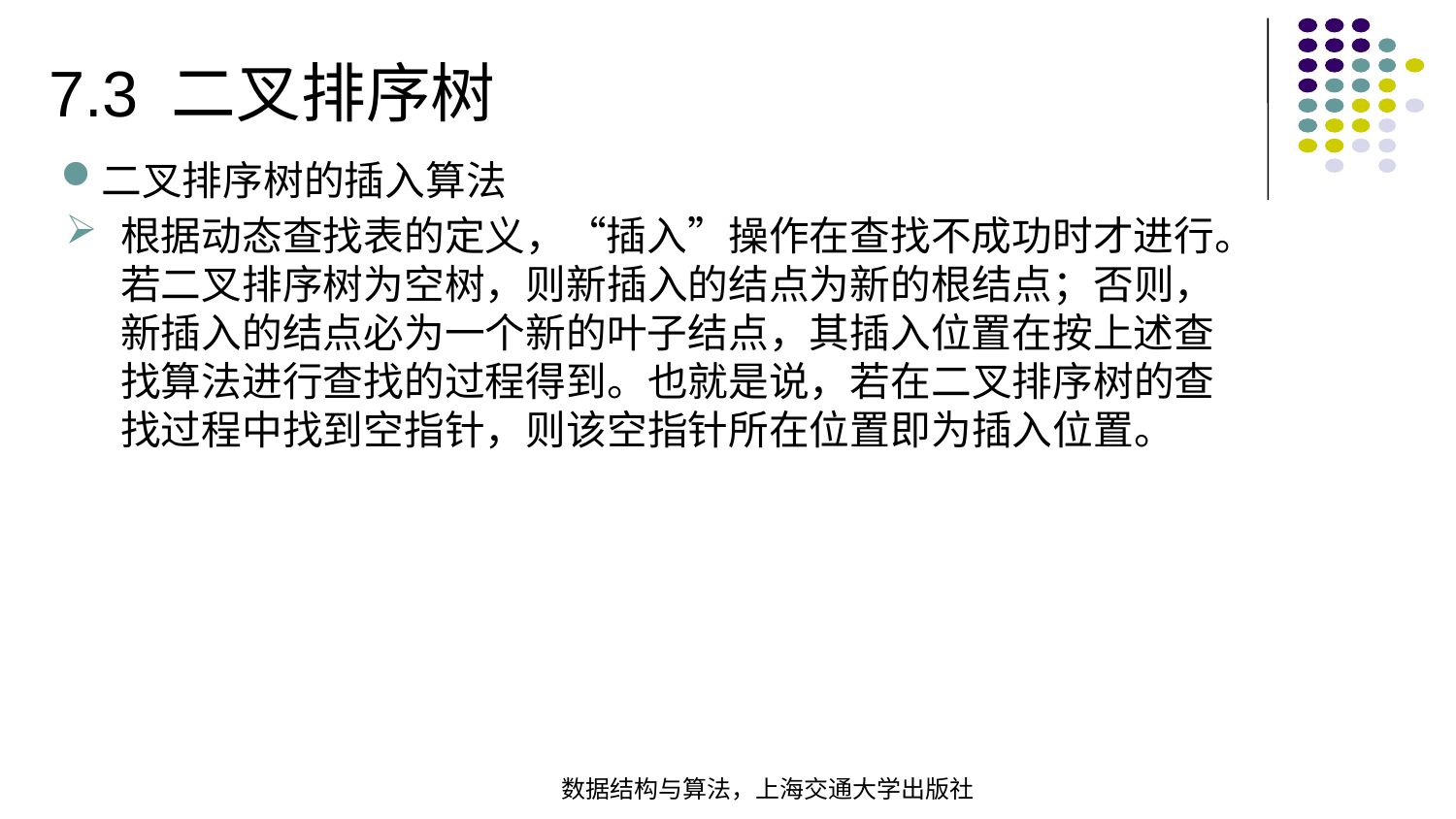

7.3 二叉排序树
二叉排序树的插入算法
根据动态查找表的定义，“插入”操作在查找不成功时才进行。若二叉排序树为空树，则新插入的结点为新的根结点；否则，新插入的结点必为一个新的叶子结点，其插入位置在按上述查找算法进行查找的过程得到。也就是说，若在二叉排序树的查找过程中找到空指针，则该空指针所在位置即为插入位置。